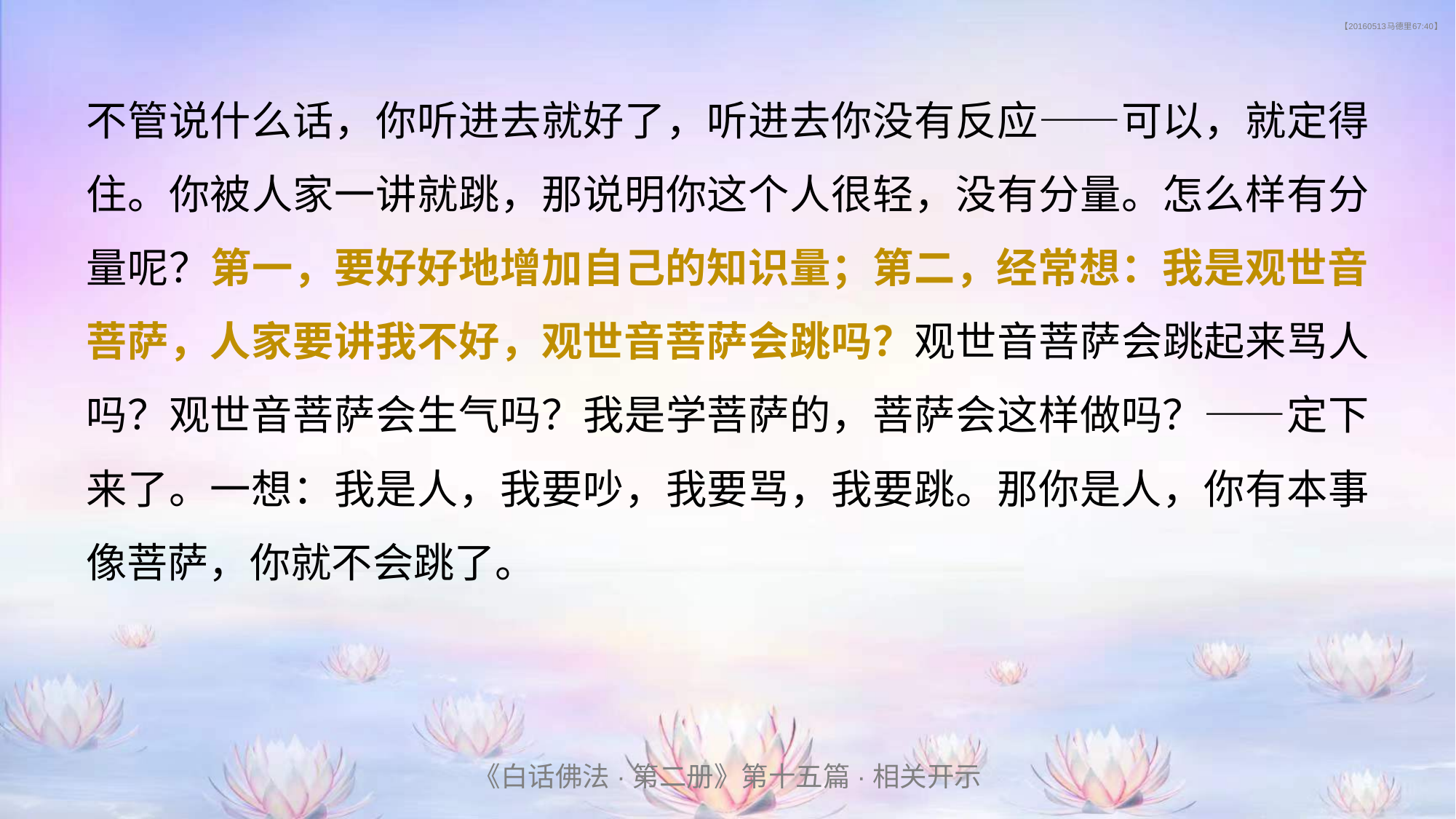

# 【20160513马德里67:40】
不管说什么话，你听进去就好了，听进去你没有反应——可以，就定得住。你被人家一讲就跳，那说明你这个人很轻，没有分量。怎么样有分量呢？第一，要好好地增加自己的知识量；第二，经常想：我是观世音菩萨，人家要讲我不好，观世音菩萨会跳吗？观世音菩萨会跳起来骂人吗？观世音菩萨会生气吗？我是学菩萨的，菩萨会这样做吗？——定下来了。一想：我是人，我要吵，我要骂，我要跳。那你是人，你有本事像菩萨，你就不会跳了。
《白话佛法·第二册》第十五篇·相关开示